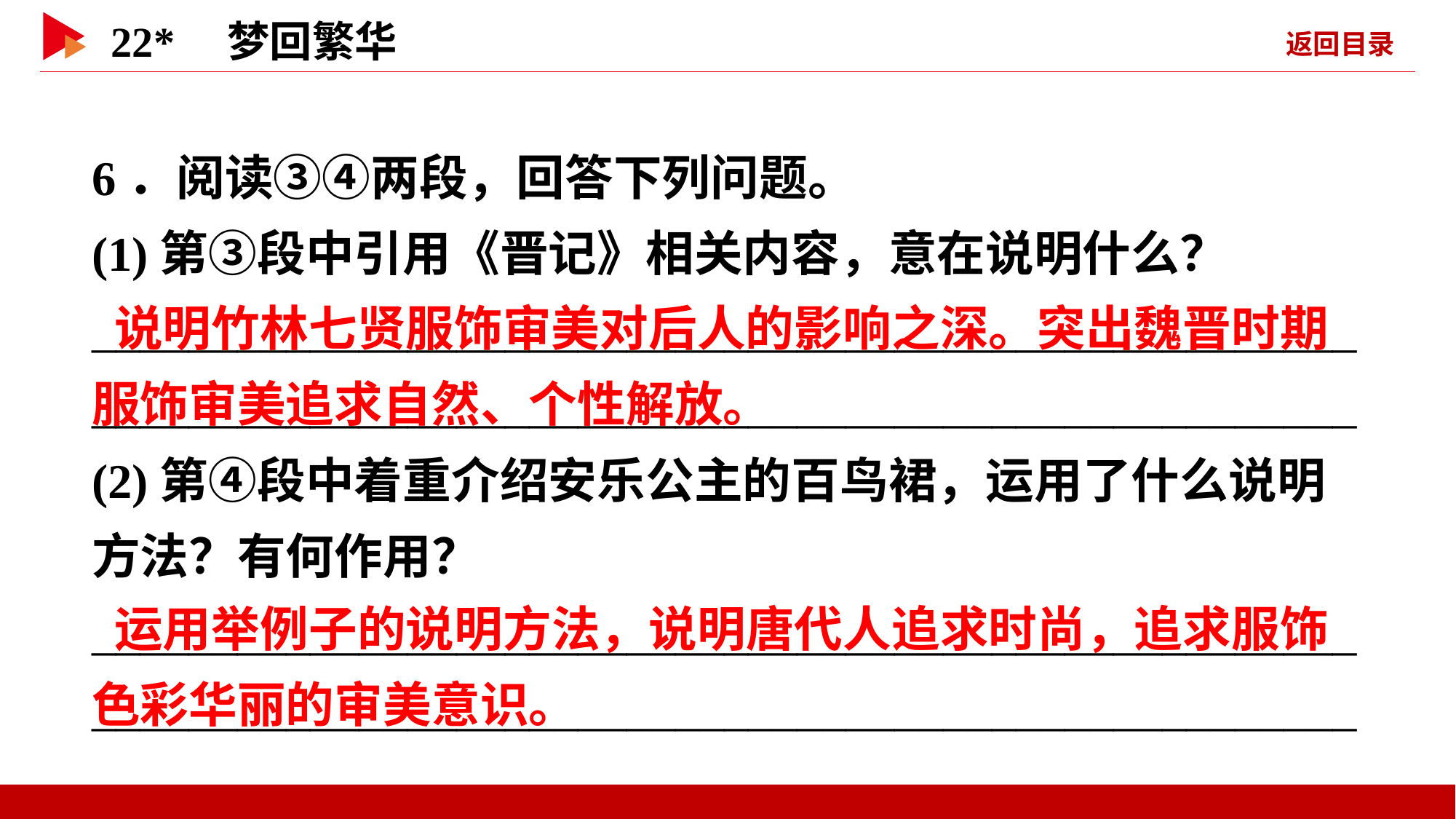

6．阅读③④两段，回答下列问题。
(1)第③段中引用《晋记》相关内容，意在说明什么？
________________________________________________________________________________________________________
(2)第④段中着重介绍安乐公主的百鸟裙，运用了什么说明方法？有何作用？
________________________________________________________________________________________________________
 说明竹林七贤服饰审美对后人的影响之深。突出魏晋时期服饰审美追求自然、个性解放。
 运用举例子的说明方法，说明唐代人追求时尚，追求服饰色彩华丽的审美意识。